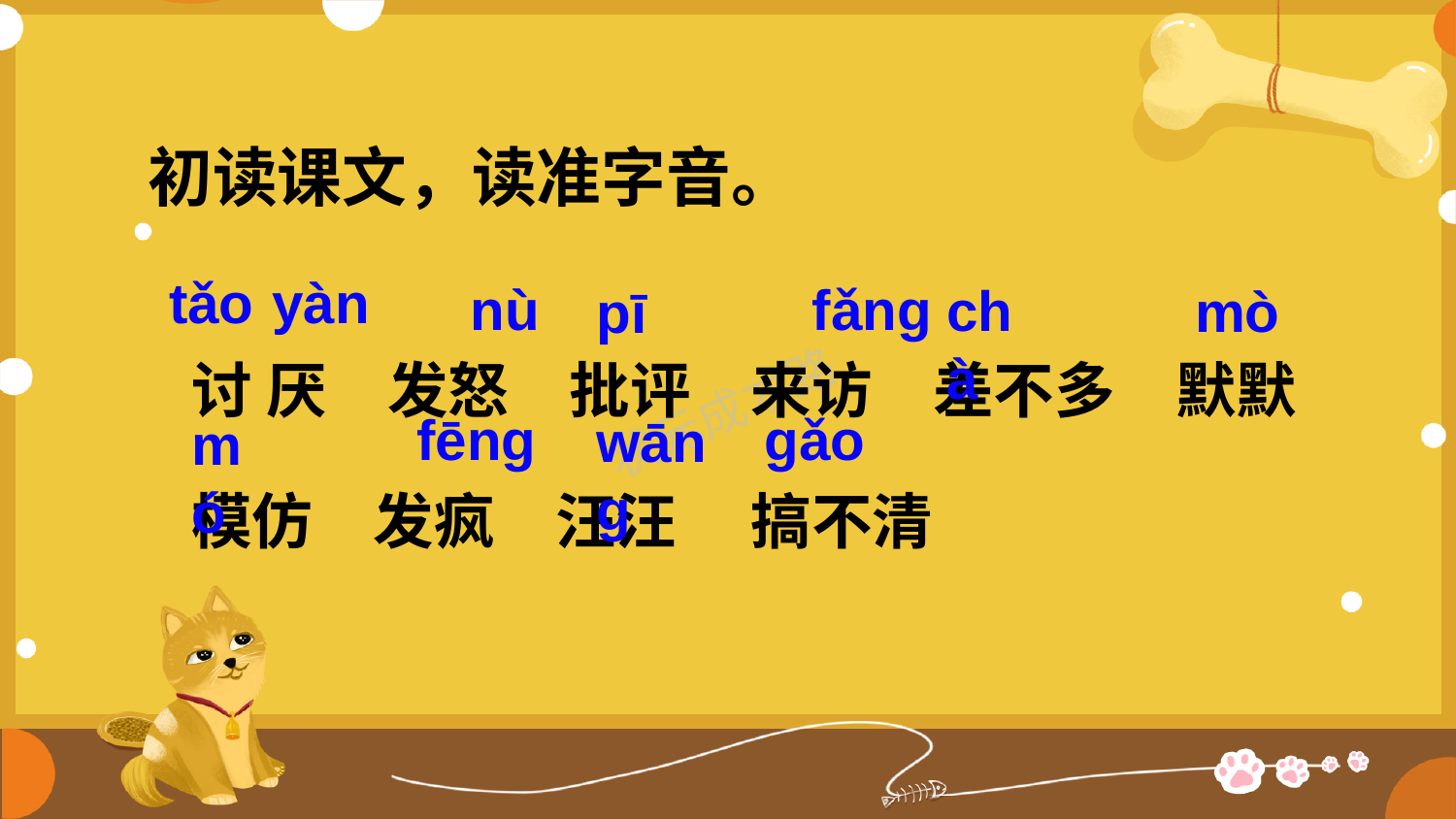

初读课文，读准字音。
tǎo
yàn
nù
fǎnɡ
chà
mò
pī
讨 厌　发怒　批评　来访　差不多　默默　模仿　发疯　汪汪　 搞不清
fēnɡ
ɡǎo
wānɡ
mó